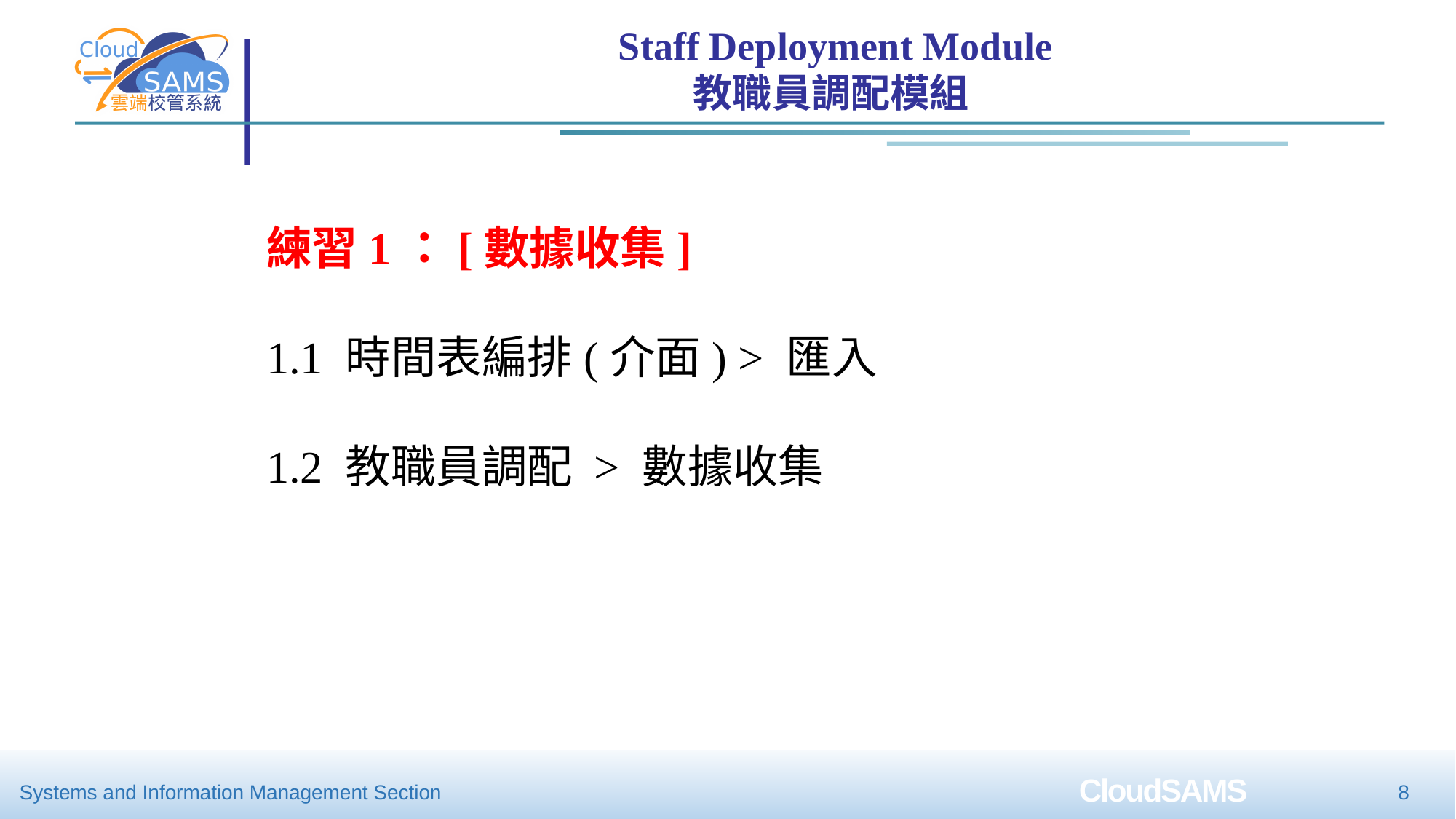

Staff Deployment Module
教職員調配模組
練習1：[數據收集]

1.1 時間表編排(介面) > 匯入

1.2 教職員調配 > 數據收集

8